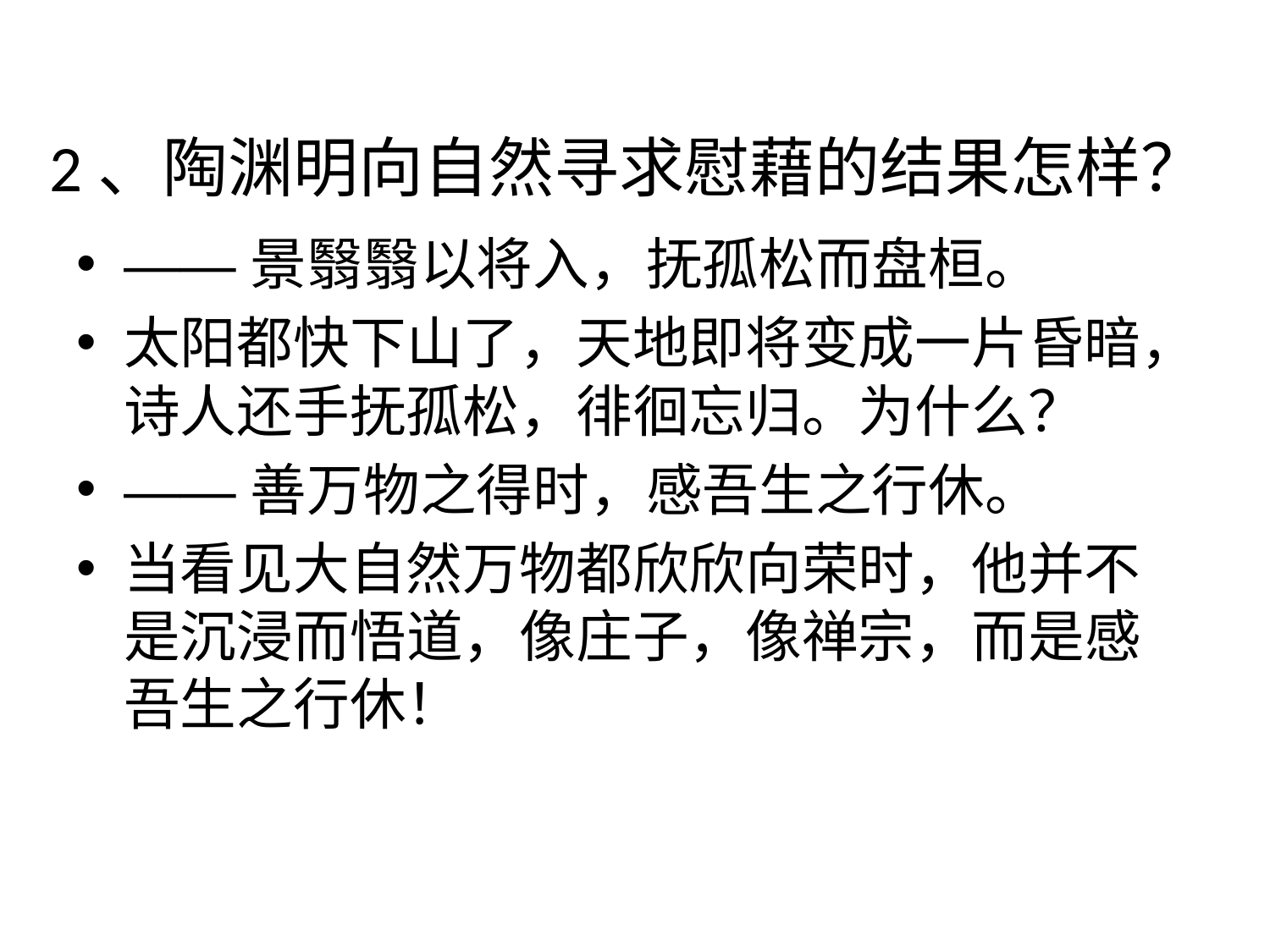

# 2、陶渊明向自然寻求慰藉的结果怎样？
——景翳翳以将入，抚孤松而盘桓。
太阳都快下山了，天地即将变成一片昏暗，诗人还手抚孤松，徘徊忘归。为什么？
——善万物之得时，感吾生之行休。
当看见大自然万物都欣欣向荣时，他并不是沉浸而悟道，像庄子，像禅宗，而是感吾生之行休！